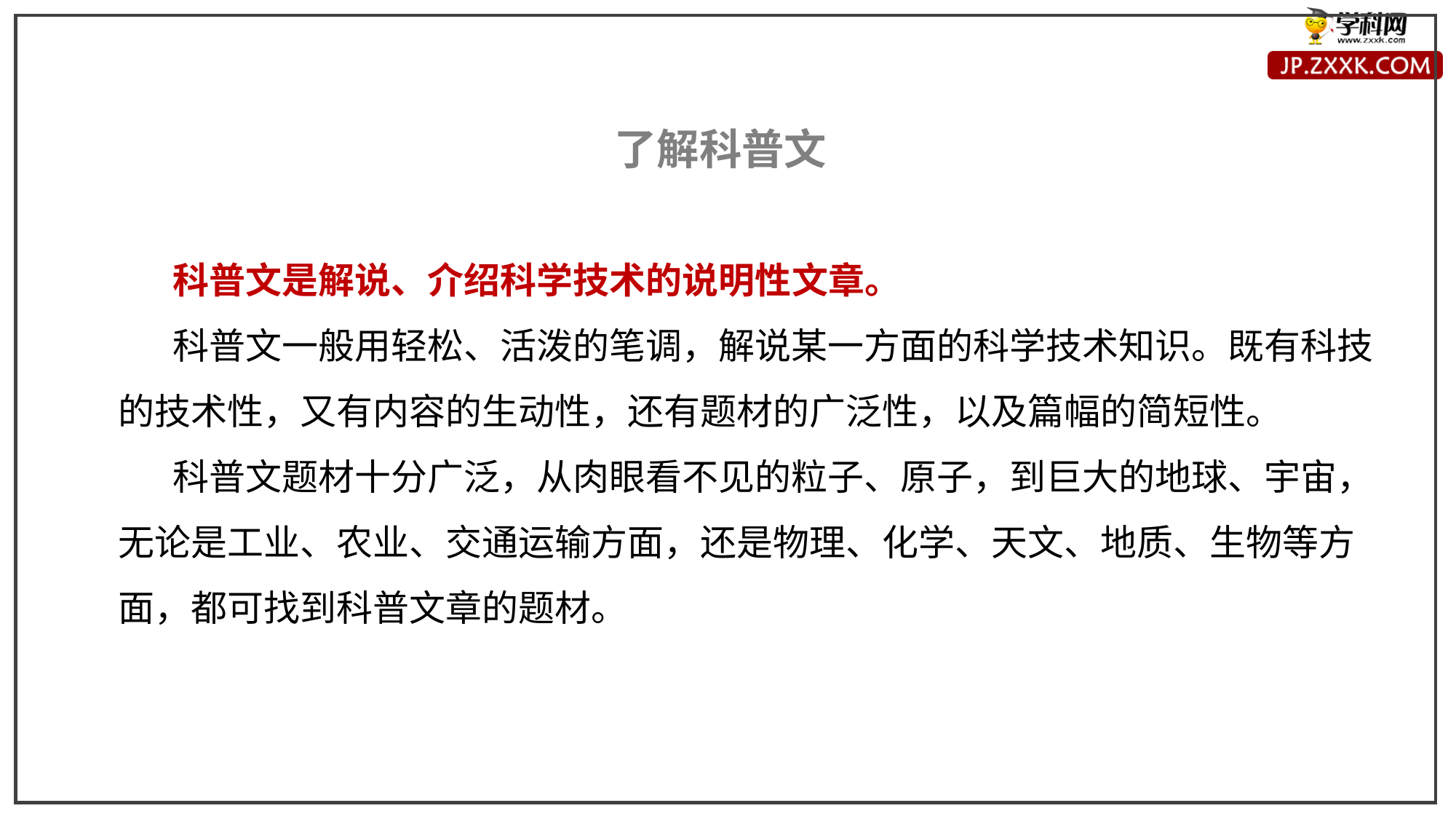

了解科普文
科普文是解说、介绍科学技术的说明性文章。
科普文一般用轻松、活泼的笔调，解说某一方面的科学技术知识。既有科技的技术性，又有内容的生动性，还有题材的广泛性，以及篇幅的简短性。
科普文题材十分广泛，从肉眼看不见的粒子、原子，到巨大的地球、宇宙，无论是工业、农业、交通运输方面，还是物理、化学、天文、地质、生物等方面，都可找到科普文章的题材。